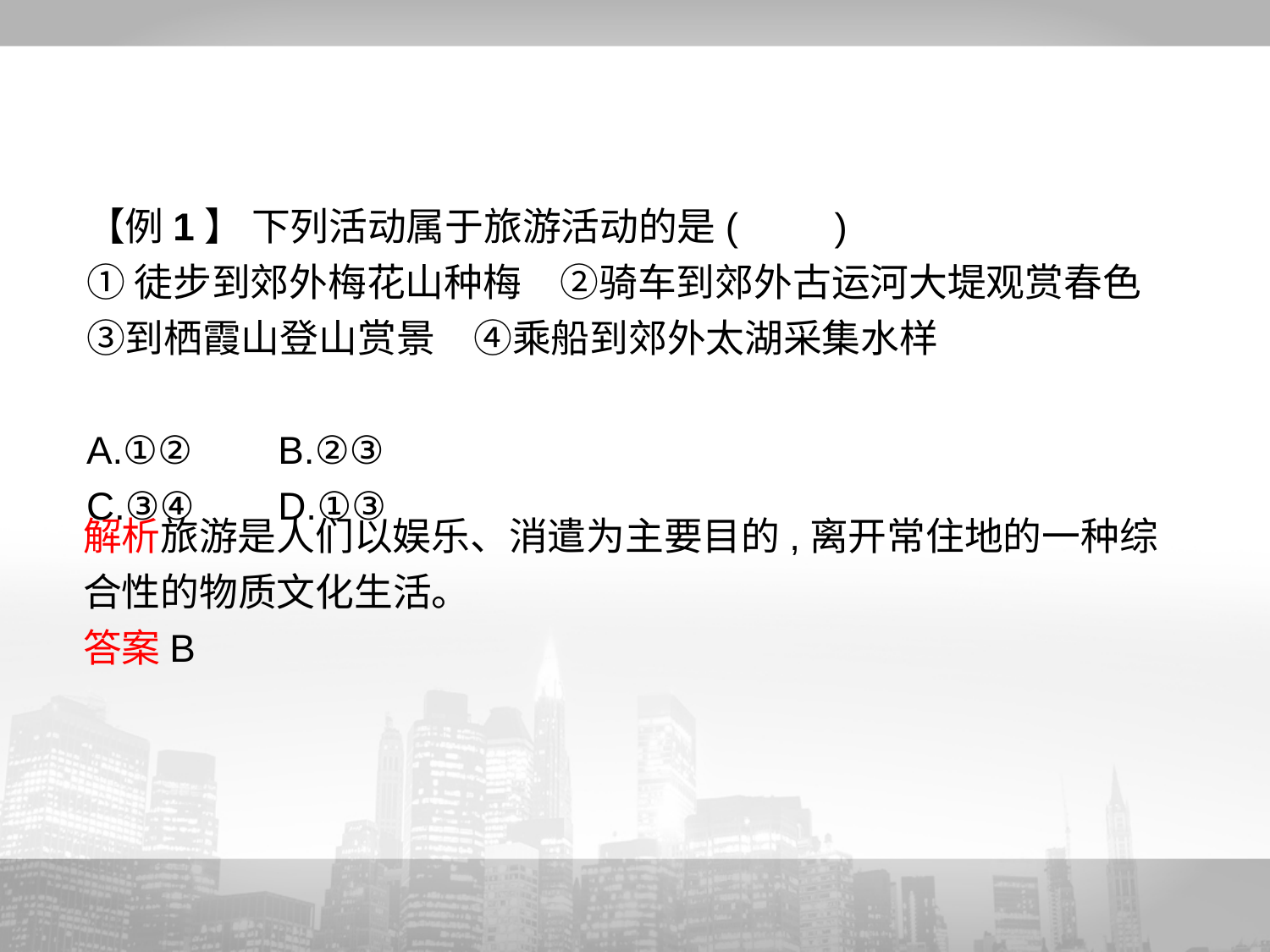

【例1】 下列活动属于旅游活动的是(　　)
①徒步到郊外梅花山种梅　②骑车到郊外古运河大堤观赏春色　③到栖霞山登山赏景　④乘船到郊外太湖采集水样
A.①②	      B.②③
C.③④	      D.①③
解析旅游是人们以娱乐、消遣为主要目的,离开常住地的一种综合性的物质文化生活。
答案B